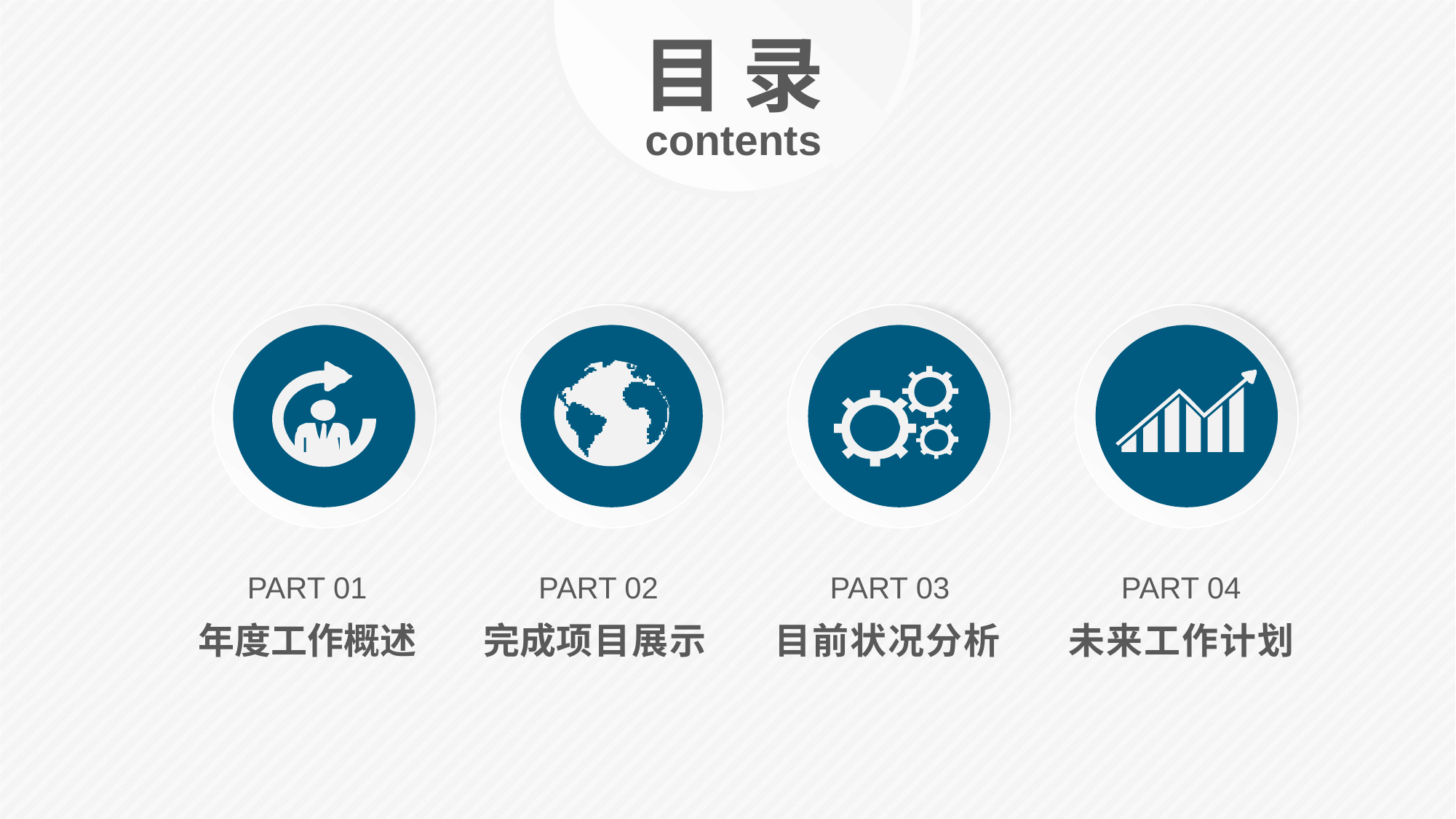

目 录
contents

PART 01
PART 02
PART 03
PART 04
年度工作概述
完成项目展示
目前状况分析
未来工作计划